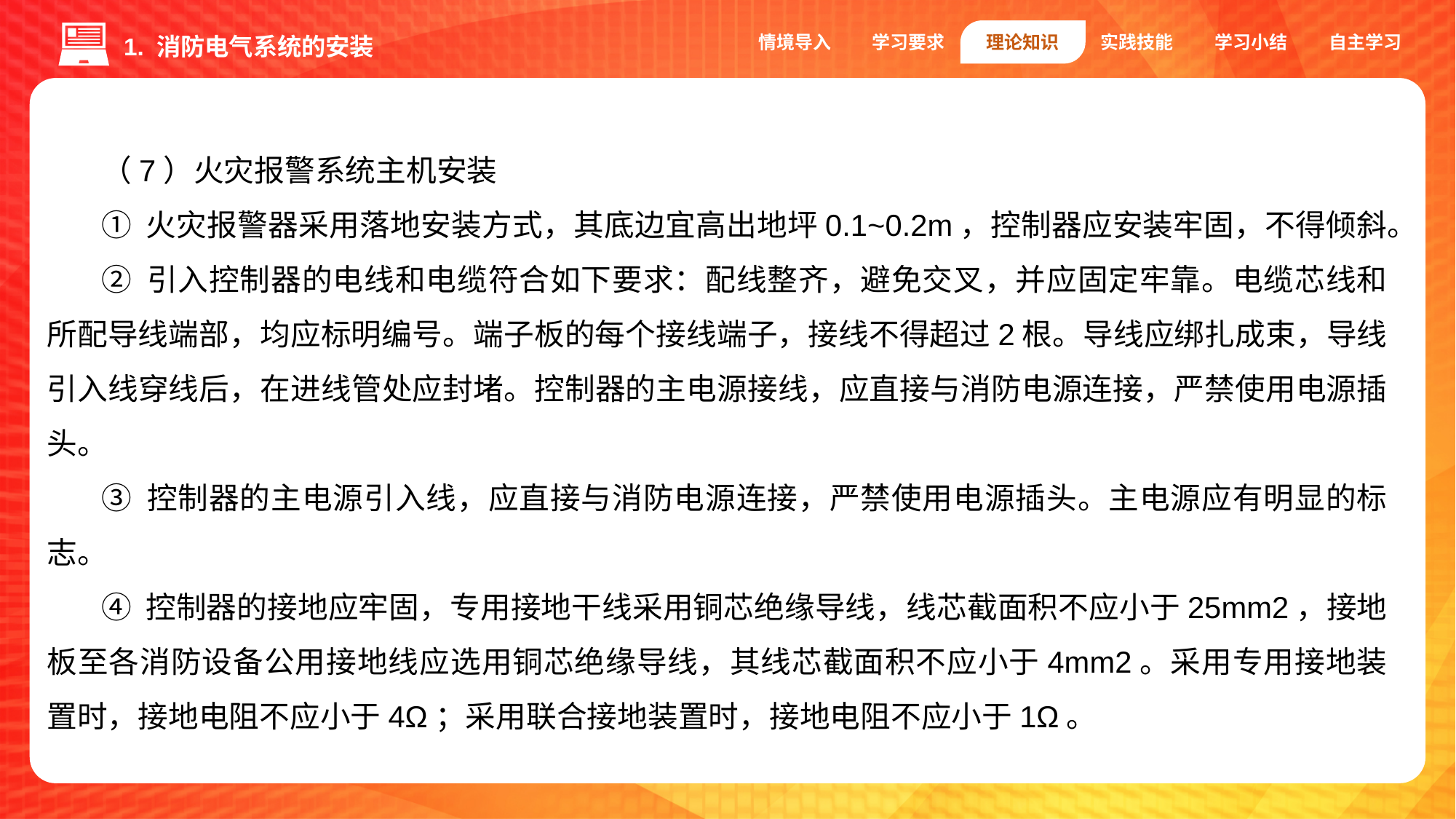

情境导入
学习要求
理论知识
实践技能
学习小结
自主学习

1. 消防电气系统的安装
（7）火灾报警系统主机安装
① 火灾报警器采用落地安装方式，其底边宜高出地坪0.1~0.2m，控制器应安装牢固，不得倾斜。
② 引入控制器的电线和电缆符合如下要求：配线整齐，避免交叉，并应固定牢靠。电缆芯线和所配导线端部，均应标明编号。端子板的每个接线端子，接线不得超过2根。导线应绑扎成束，导线引入线穿线后，在进线管处应封堵。控制器的主电源接线，应直接与消防电源连接，严禁使用电源插头。
③ 控制器的主电源引入线，应直接与消防电源连接，严禁使用电源插头。主电源应有明显的标志。
④ 控制器的接地应牢固，专用接地干线采用铜芯绝缘导线，线芯截面积不应小于25mm2，接地板至各消防设备公用接地线应选用铜芯绝缘导线，其线芯截面积不应小于4mm2。采用专用接地装置时，接地电阻不应小于4Ω；采用联合接地装置时，接地电阻不应小于1Ω。